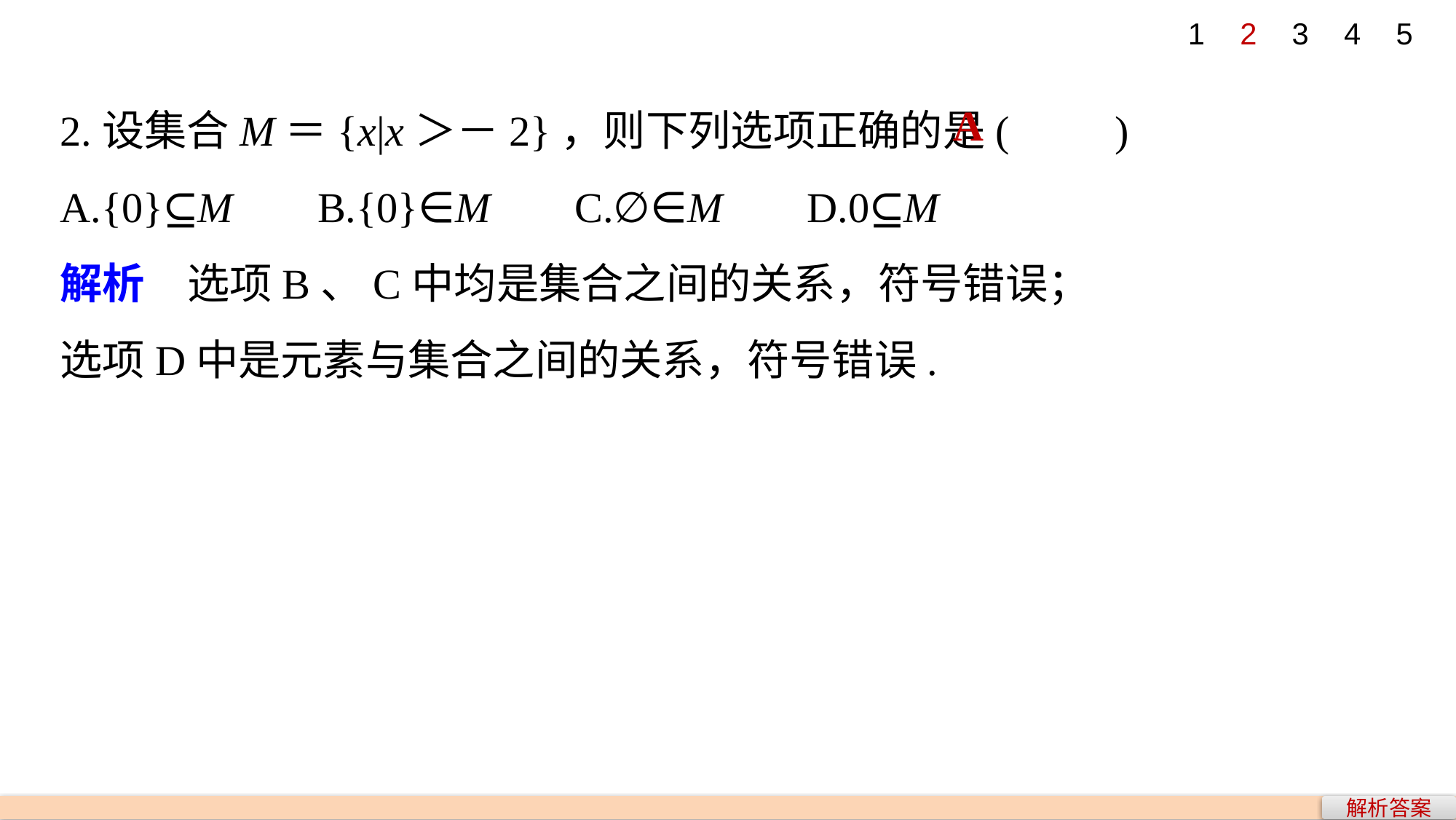

1
2
3
4
5
2.设集合M＝{x|x＞－2}，则下列选项正确的是(　　)
A.{0}⊆M        B.{0}∈M        C.∅∈M        D.0⊆M
解析　选项B、C中均是集合之间的关系，符号错误；
选项D中是元素与集合之间的关系，符号错误.
A
解析答案